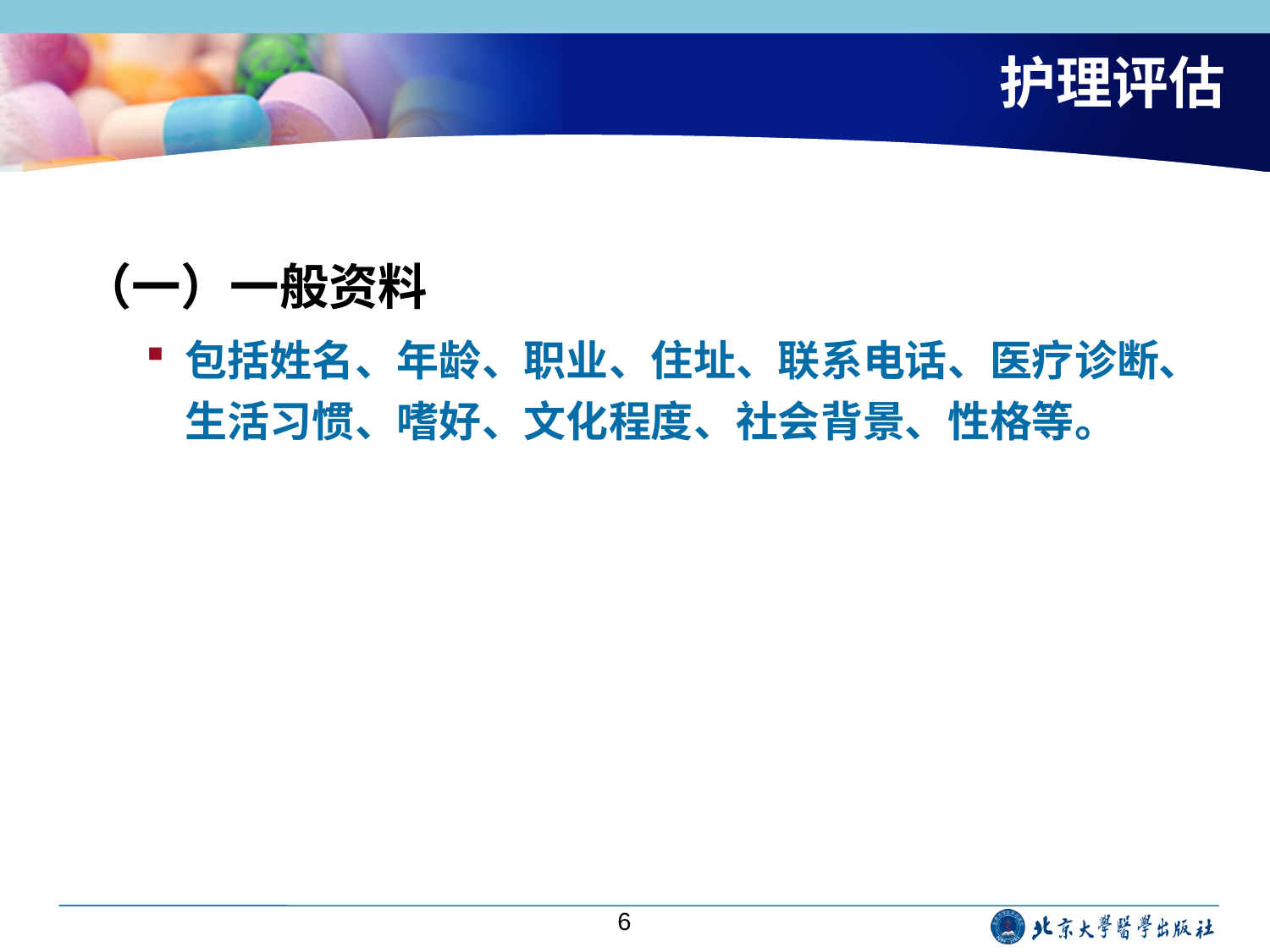

# 护理评估

（一）一般资料
包括姓名、年龄、职业、住址、联系电话、医疗诊断、生活习惯、嗜好、文化程度、社会背景、性格等。
6